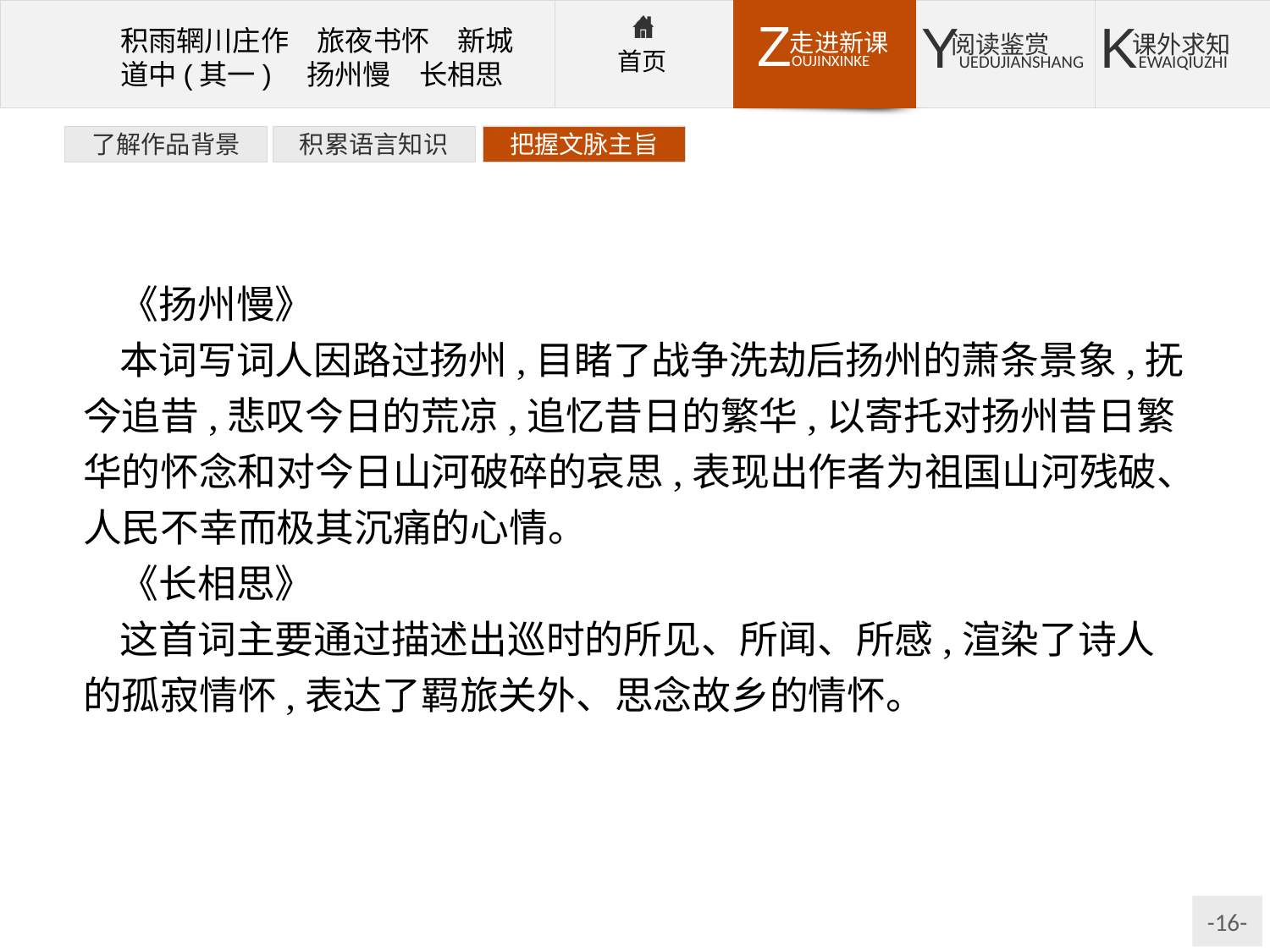

了解作品背景
积累语言知识
把握文脉主旨
《扬州慢》
本词写词人因路过扬州,目睹了战争洗劫后扬州的萧条景象,抚今追昔,悲叹今日的荒凉,追忆昔日的繁华,以寄托对扬州昔日繁华的怀念和对今日山河破碎的哀思,表现出作者为祖国山河残破、人民不幸而极其沉痛的心情。
《长相思》
这首词主要通过描述出巡时的所见、所闻、所感,渲染了诗人的孤寂情怀,表达了羁旅关外、思念故乡的情怀。